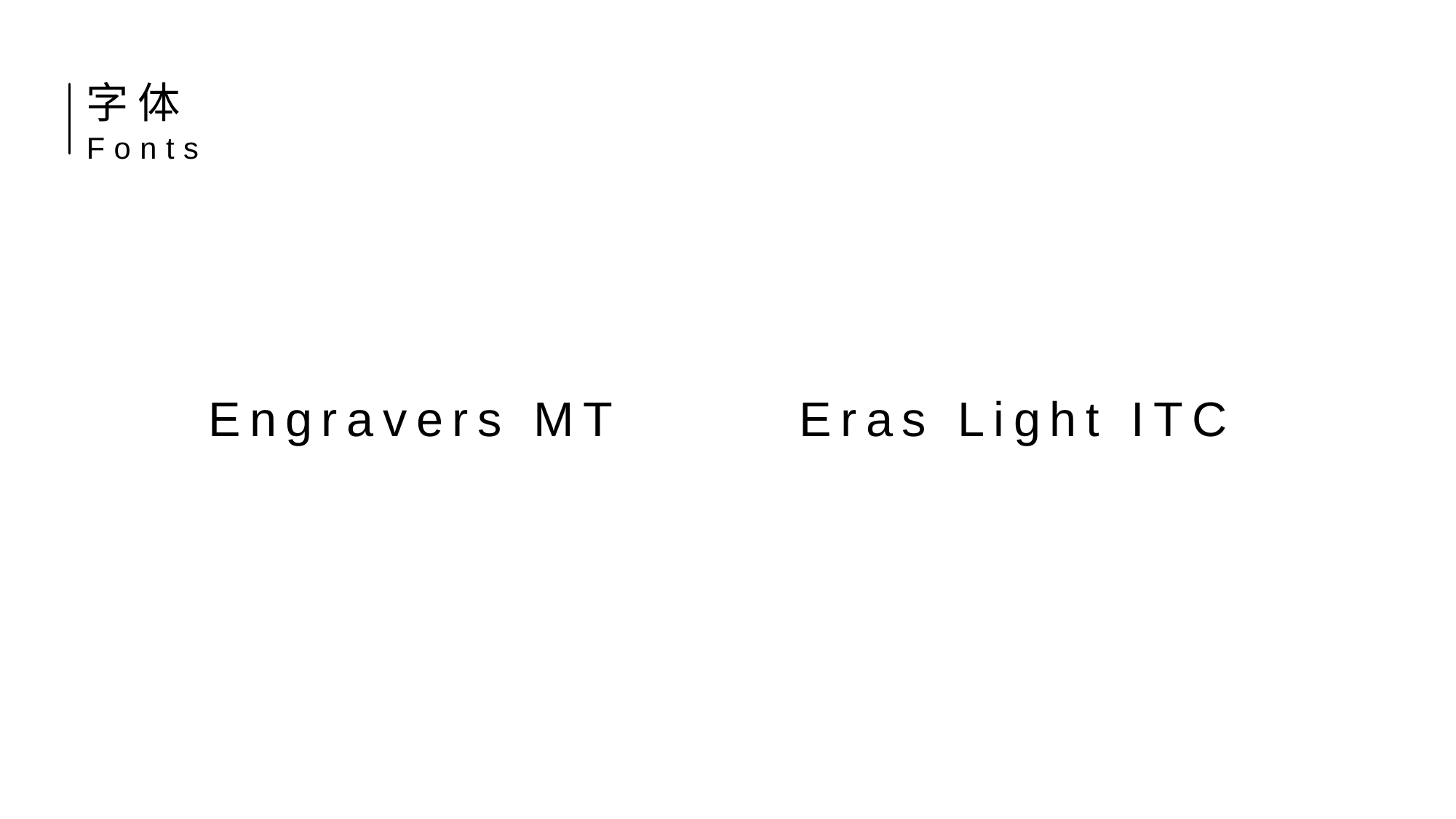

字体
Fonts
Engravers MT
Eras Light ITC